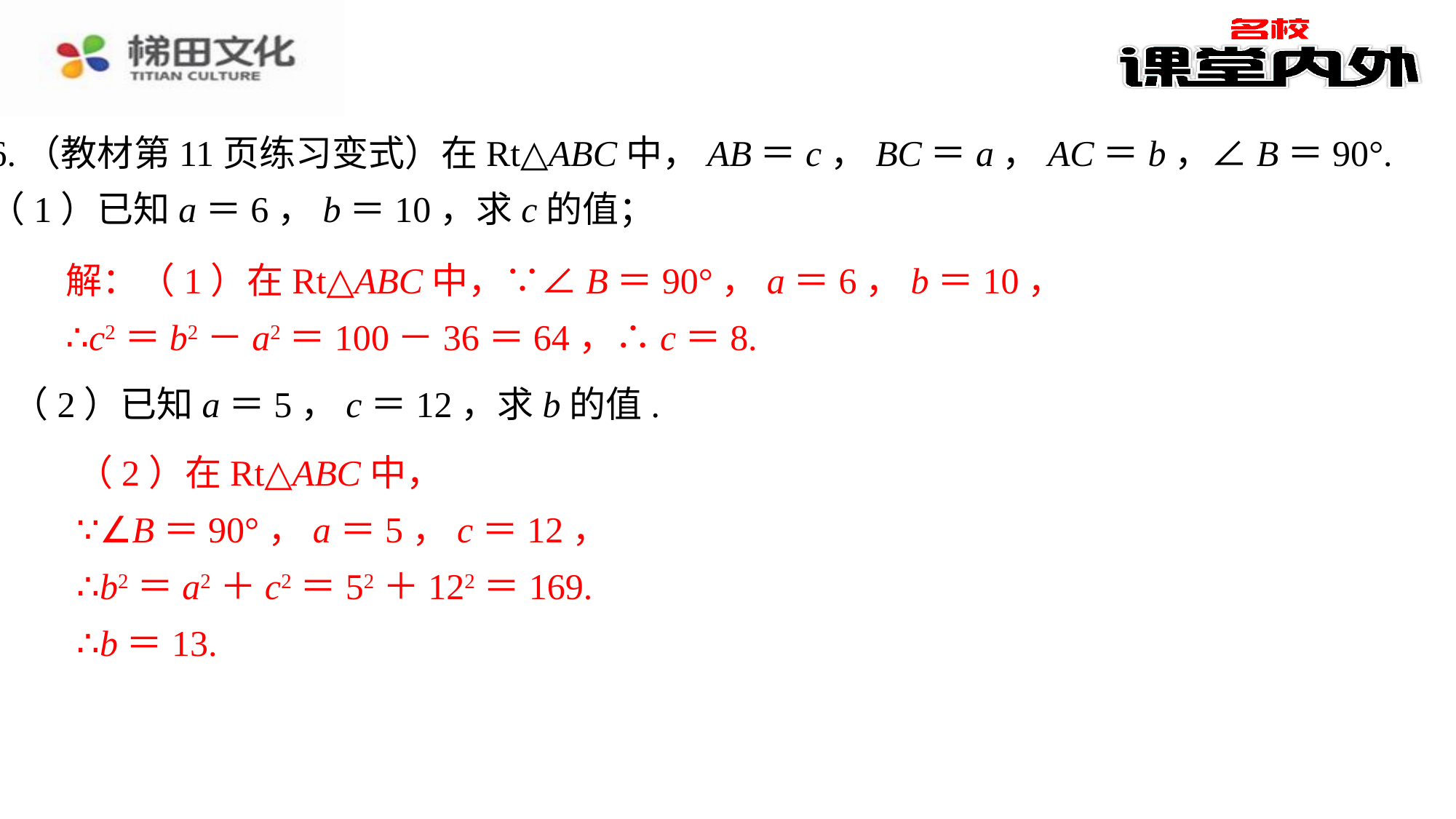

6.（教材第11页练习变式）在Rt△ABC中，AB＝c，BC＝a，AC＝b，∠B＝90°.
（1）已知a＝6，b＝10，求c的值；
解：（1）在Rt△ABC中，∵∠B＝90°，a＝6，b＝10，⁠
∴c2＝b2－a2＝100－36＝64，∴c＝8.⁠
（2）在Rt△ABC中，⁠
∵∠B＝90°，a＝5，c＝12，⁠
∴b2＝a2＋c2＝52＋122＝169.⁠
∴b＝13.⁠
解：（1）在Rt△ABC中，∵∠B＝90°，a＝6，b＝10，
∴c2＝b2－a2＝100－36＝64，∴c＝8.
（2）已知a＝5，c＝12，求b的值.
（2）在Rt△ABC中，
∵∠B＝90°，a＝5，c＝12，
∴b2＝a2＋c2＝52＋122＝169.
∴b＝13.